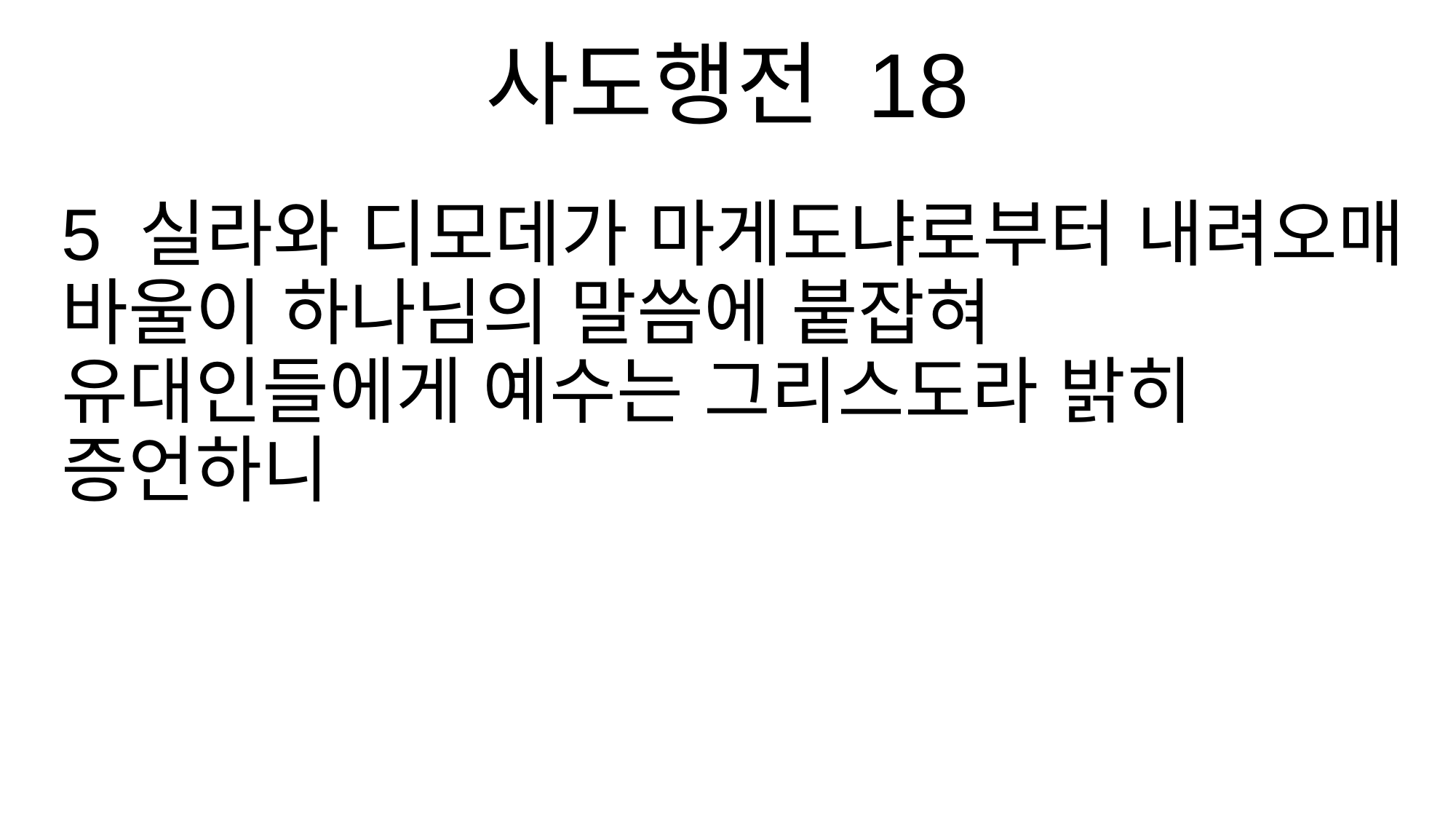

사도행전 18
5 실라와 디모데가 마게도냐로부터 내려오매 바울이 하나님의 말씀에 붙잡혀 유대인들에게 예수는 그리스도라 밝히 증언하니